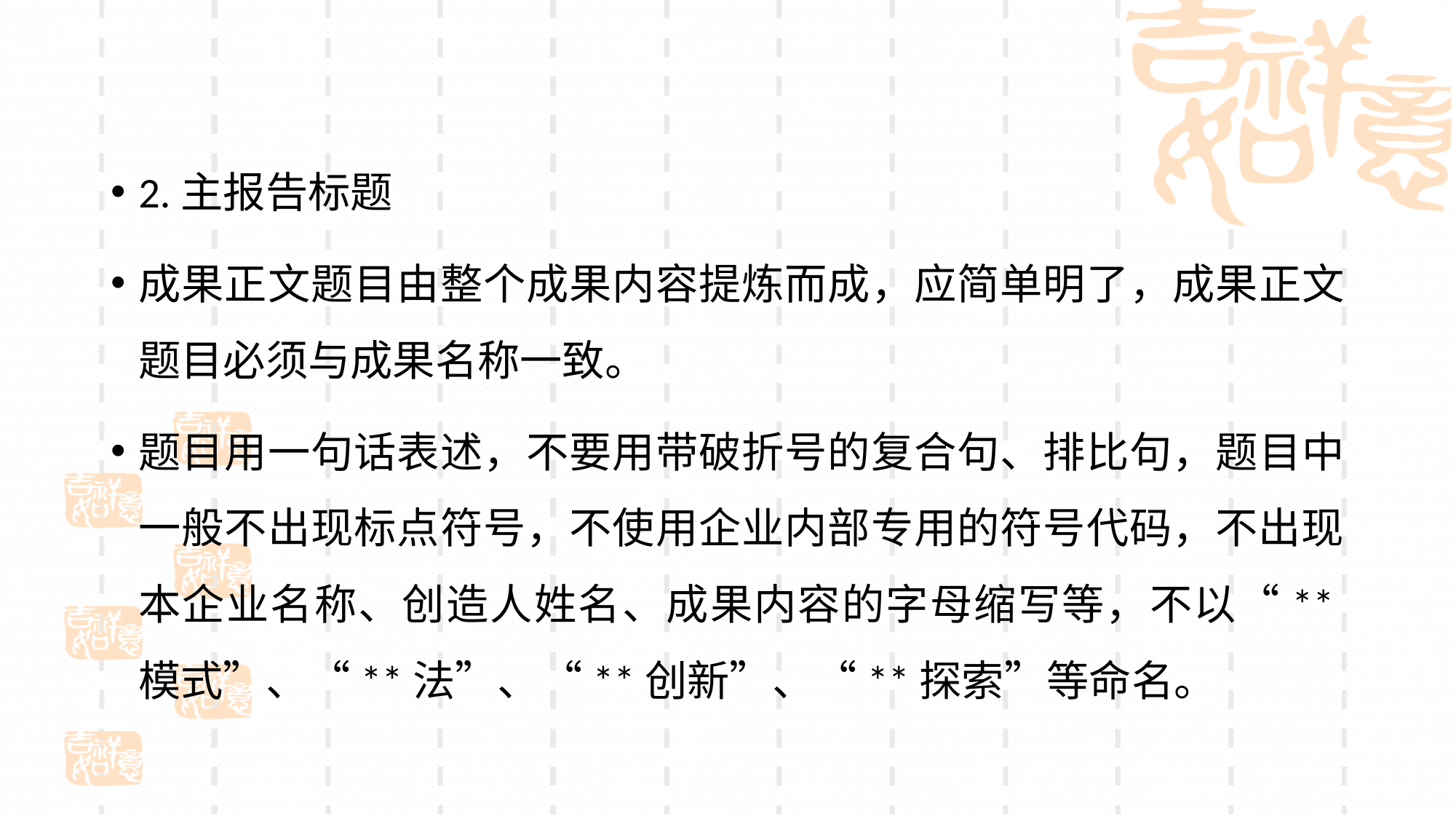

2.主报告标题
成果正文题目由整个成果内容提炼而成，应简单明了，成果正文题目必须与成果名称一致。
题目用一句话表述，不要用带破折号的复合句、排比句，题目中一般不出现标点符号，不使用企业内部专用的符号代码，不出现本企业名称、创造人姓名、成果内容的字母缩写等，不以“**模式”、“**法”、“**创新”、“**探索”等命名。